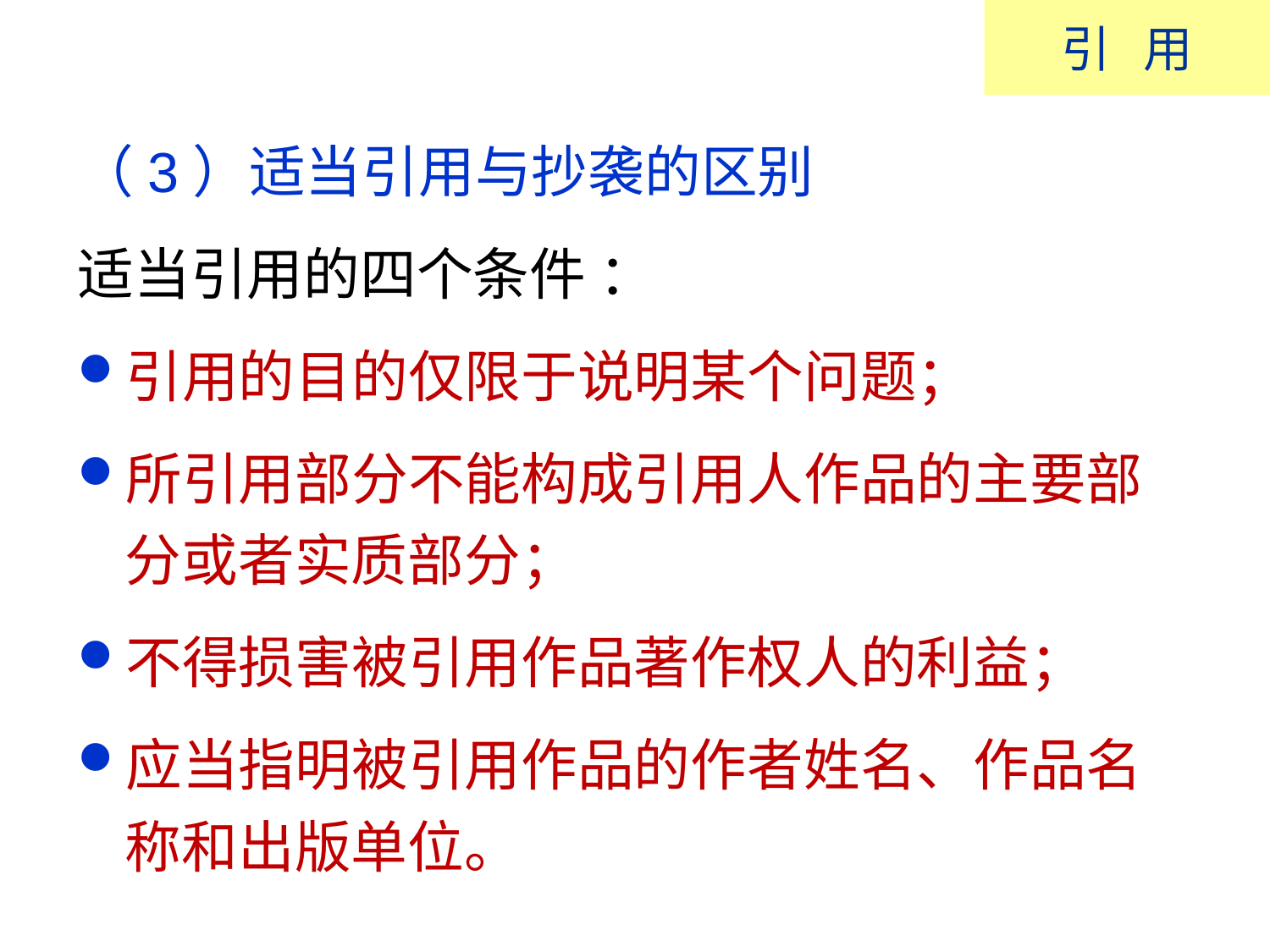

引   用
（3）适当引用与抄袭的区别
适当引用的四个条件 ：
引用的目的仅限于说明某个问题；
所引用部分不能构成引用人作品的主要部分或者实质部分；
不得损害被引用作品著作权人的利益；
应当指明被引用作品的作者姓名、作品名称和出版单位。